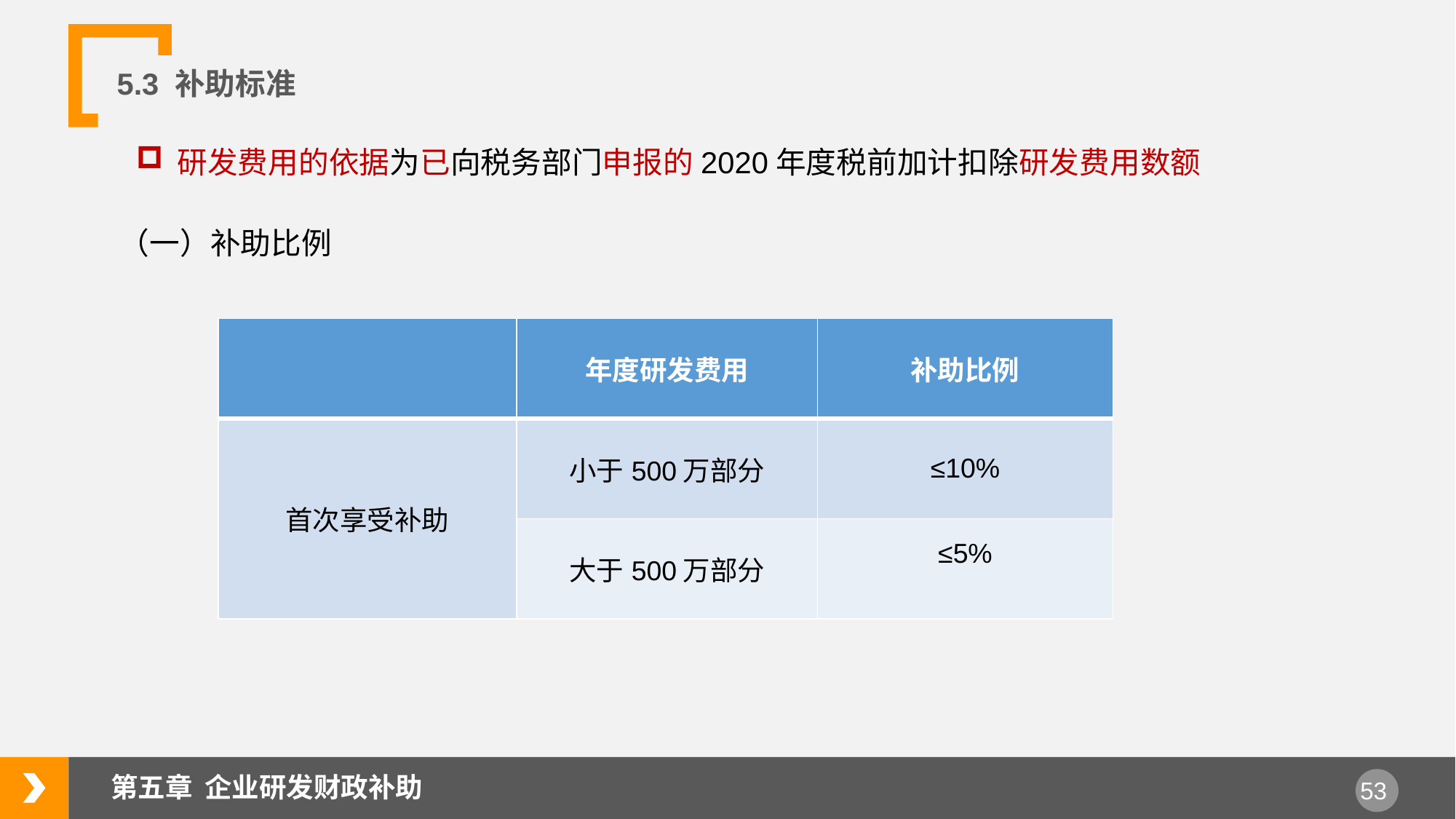

# 5.3 补助标准
研发费用的依据为已向税务部门申报的2020年度税前加计扣除研发费用数额
（一）补助比例

|  | 年度研发费用 | 补助比例 |
| --- | --- | --- |
| 首次享受补助 | 小于500万部分 | ≤10% |
|  | 大于500万部分 | ≤5% |
第五章  企业研发财政补助